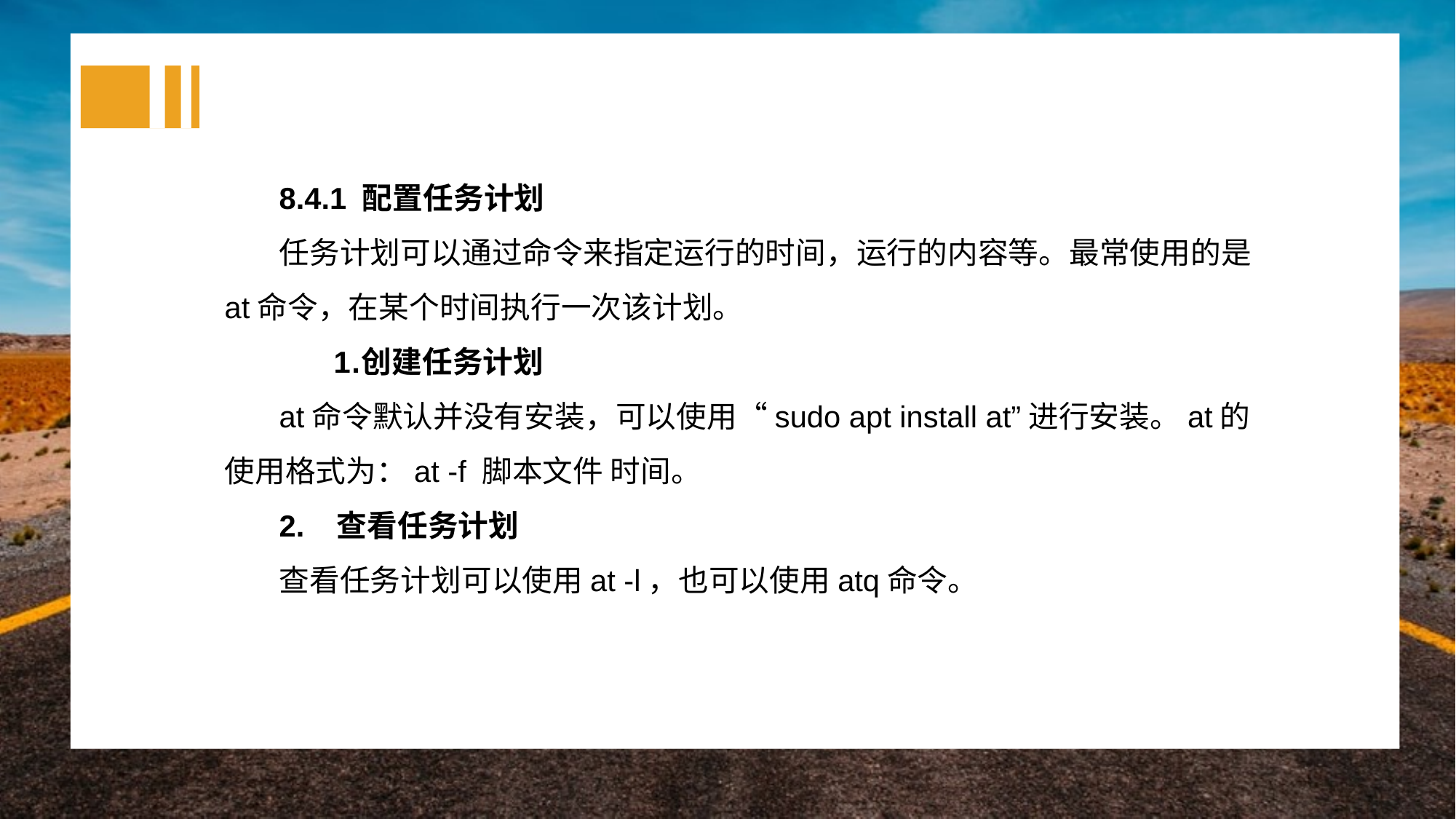

8.4.1 配置任务计划
任务计划可以通过命令来指定运行的时间，运行的内容等。最常使用的是at命令，在某个时间执行一次该计划。
创建任务计划
at命令默认并没有安装，可以使用“sudo apt install at”进行安装。at的使用格式为：at -f 脚本文件 时间。
2.   查看任务计划
查看任务计划可以使用at -l，也可以使用atq命令。